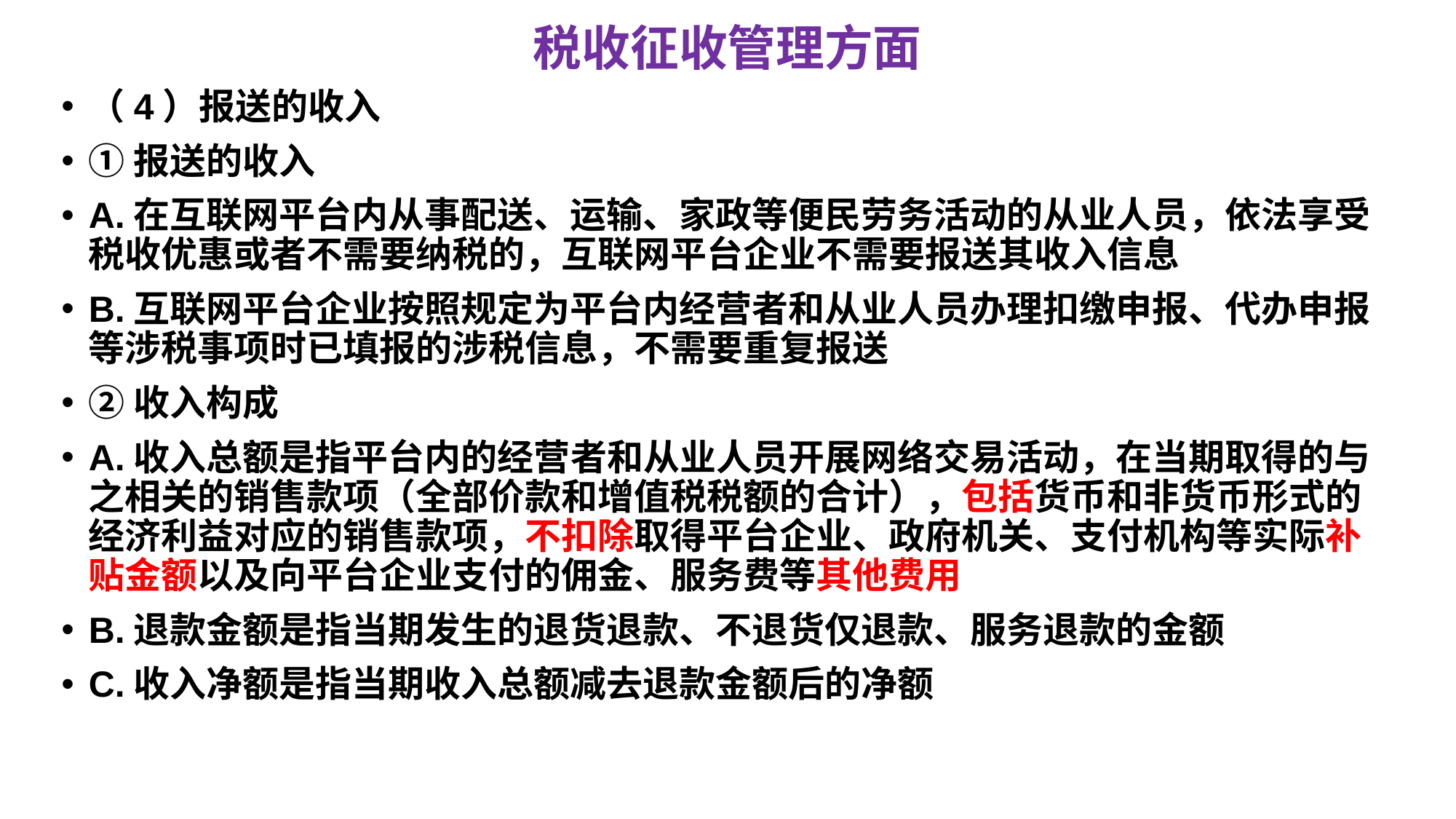

# 税收征收管理方面
（4）报送的收入
①报送的收入
A.在互联网平台内从事配送、运输、家政等便民劳务活动的从业人员，依法享受税收优惠或者不需要纳税的，互联网平台企业不需要报送其收入信息
B.互联网平台企业按照规定为平台内经营者和从业人员办理扣缴申报、代办申报等涉税事项时已填报的涉税信息，不需要重复报送
②收入构成
A.收入总额是指平台内的经营者和从业人员开展网络交易活动，在当期取得的与之相关的销售款项（全部价款和增值税税额的合计），包括货币和非货币形式的经济利益对应的销售款项，不扣除取得平台企业、政府机关、支付机构等实际补贴金额以及向平台企业支付的佣金、服务费等其他费用
B.退款金额是指当期发生的退货退款、不退货仅退款、服务退款的金额
C.收入净额是指当期收入总额减去退款金额后的净额